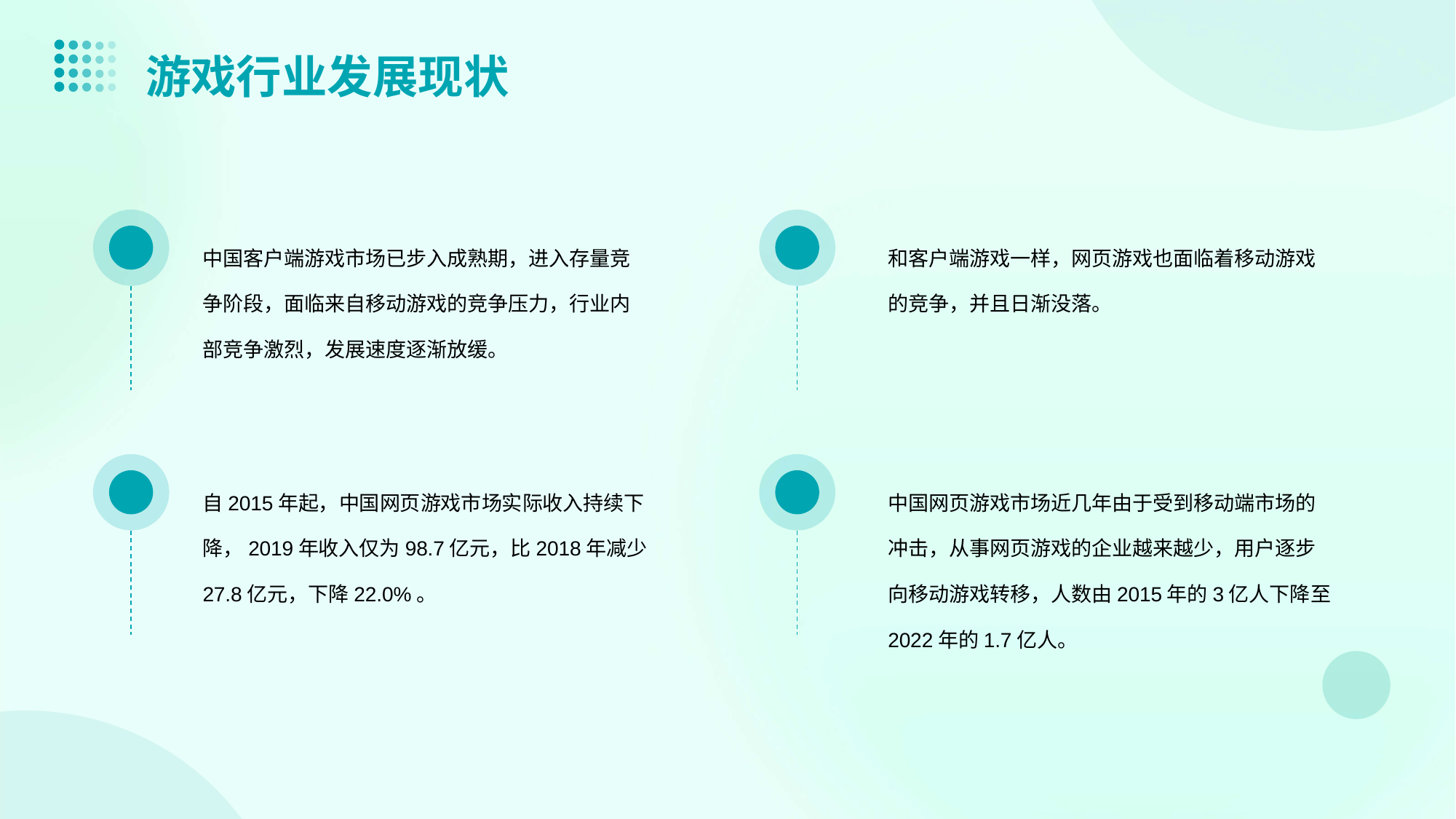

游戏行业发展现状

中国客户端游戏市场已步入成熟期，进入存量竞争阶段，面临来自移动游戏的竞争压力，行业内部竞争激烈，发展速度逐渐放缓。

和客户端游戏一样，网页游戏也面临着移动游戏的竞争，并且日渐没落。

自2015年起，中国网页游戏市场实际收入持续下降，2019年收入仅为98.7亿元，比2018年减少27.8亿元，下降22.0%。

中国网页游戏市场近几年由于受到移动端市场的冲击，从事网页游戏的企业越来越少，用户逐步向移动游戏转移，人数由2015年的3亿人下降至2022年的1.7亿人。